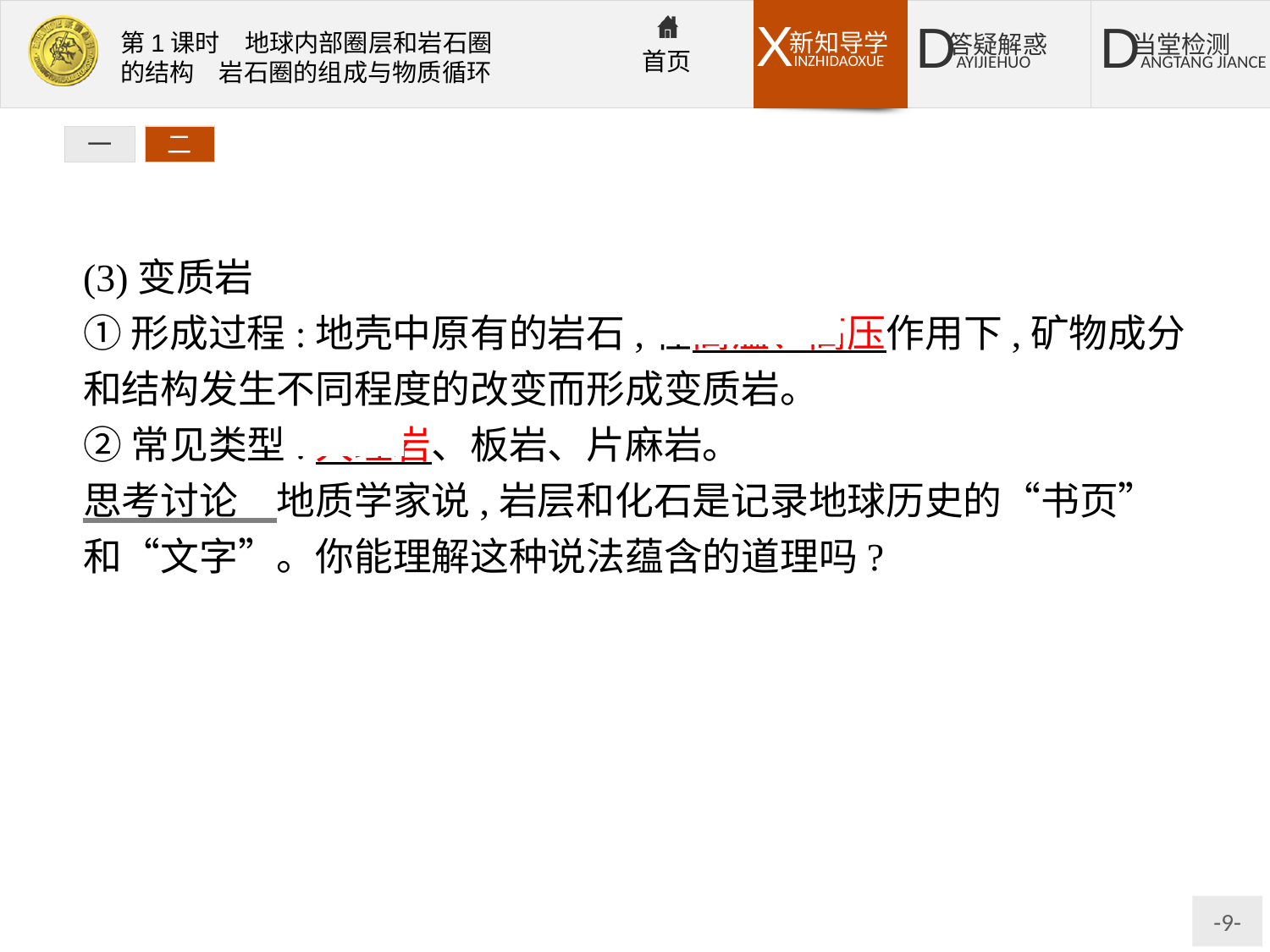

一
二
(3)变质岩
①形成过程:地壳中原有的岩石,在高温、高压作用下,矿物成分和结构发生不同程度的改变而形成变质岩。
②常见类型:大理岩、板岩、片麻岩。
思考讨论　地质学家说,岩层和化石是记录地球历史的“书页”和“文字”。你能理解这种说法蕴含的道理吗?
提示:因为岩层的沉积是有先后顺序的,一般在沉积岩中,下层岩石年龄老,上层岩石年龄新。动植物的进化是由低级向高级进化的,沉积岩中的化石可以反映沉积岩形成的年代和环境。